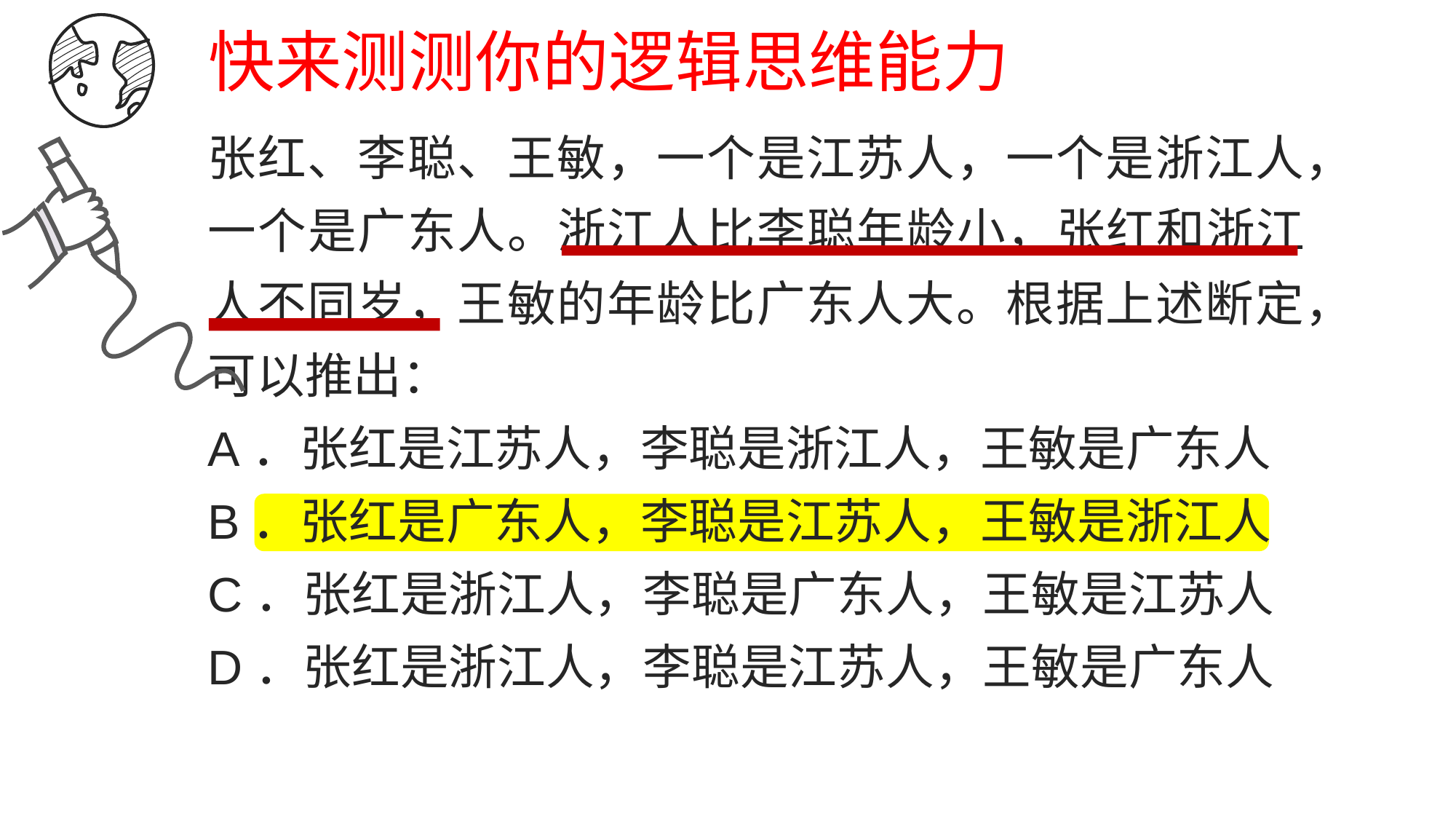

快来测测你的逻辑思维能力

张红、李聪、王敏，一个是江苏人，一个是浙江人，一个是广东人。浙江人比李聪年龄小，张红和浙江人不同岁，王敏的年龄比广东人大。根据上述断定，可以推出：
A．张红是江苏人，李聪是浙江人，王敏是广东人
B．张红是广东人，李聪是江苏人，王敏是浙江人
C．张红是浙江人，李聪是广东人，王敏是江苏人
D．张红是浙江人，李聪是江苏人，王敏是广东人